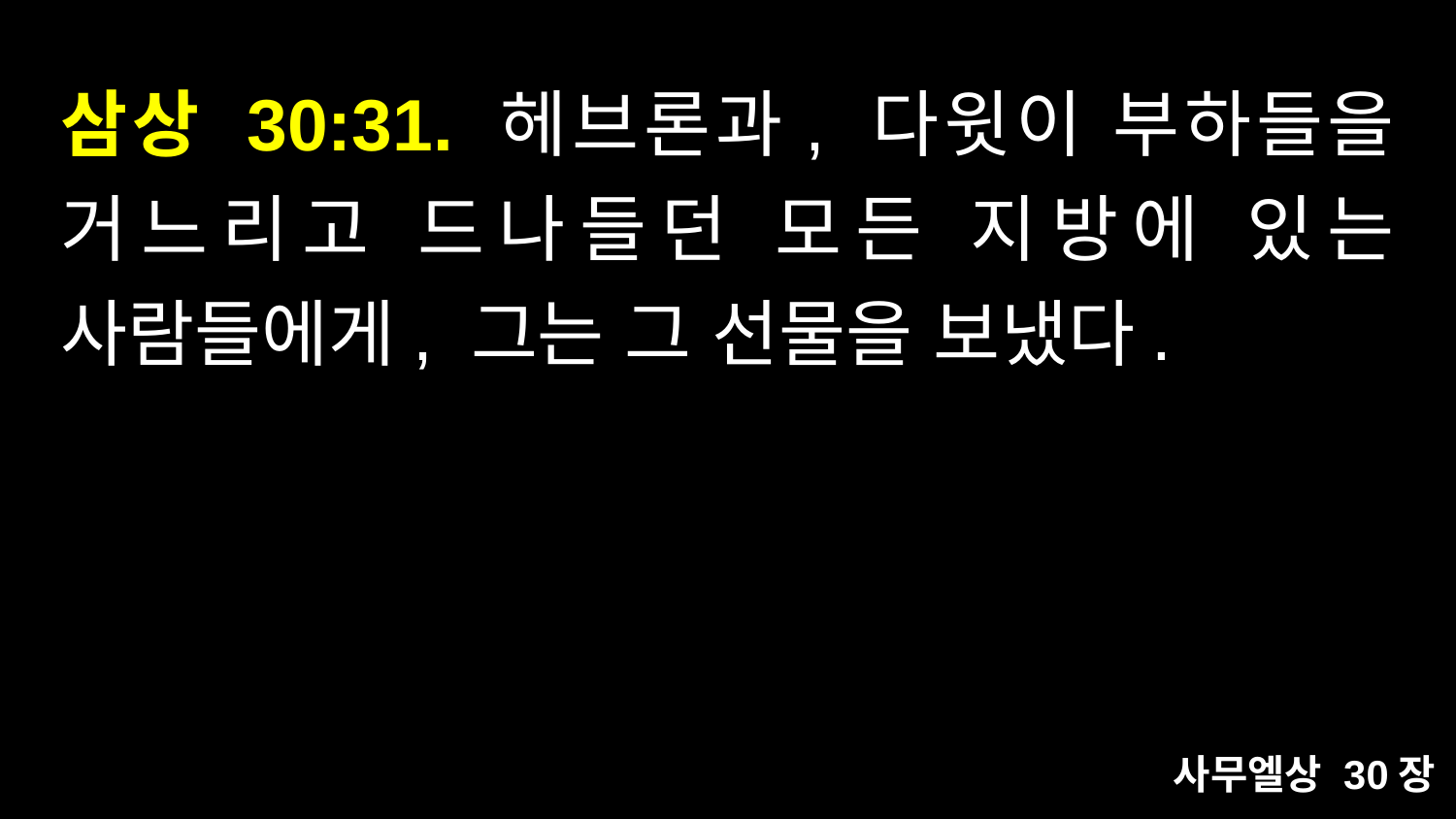

# 삼상 30:31. 헤브론과, 다윗이 부하들을 거느리고 드나들던 모든 지방에 있는 사람들에게, 그는 그 선물을 보냈다.
사무엘상 30장